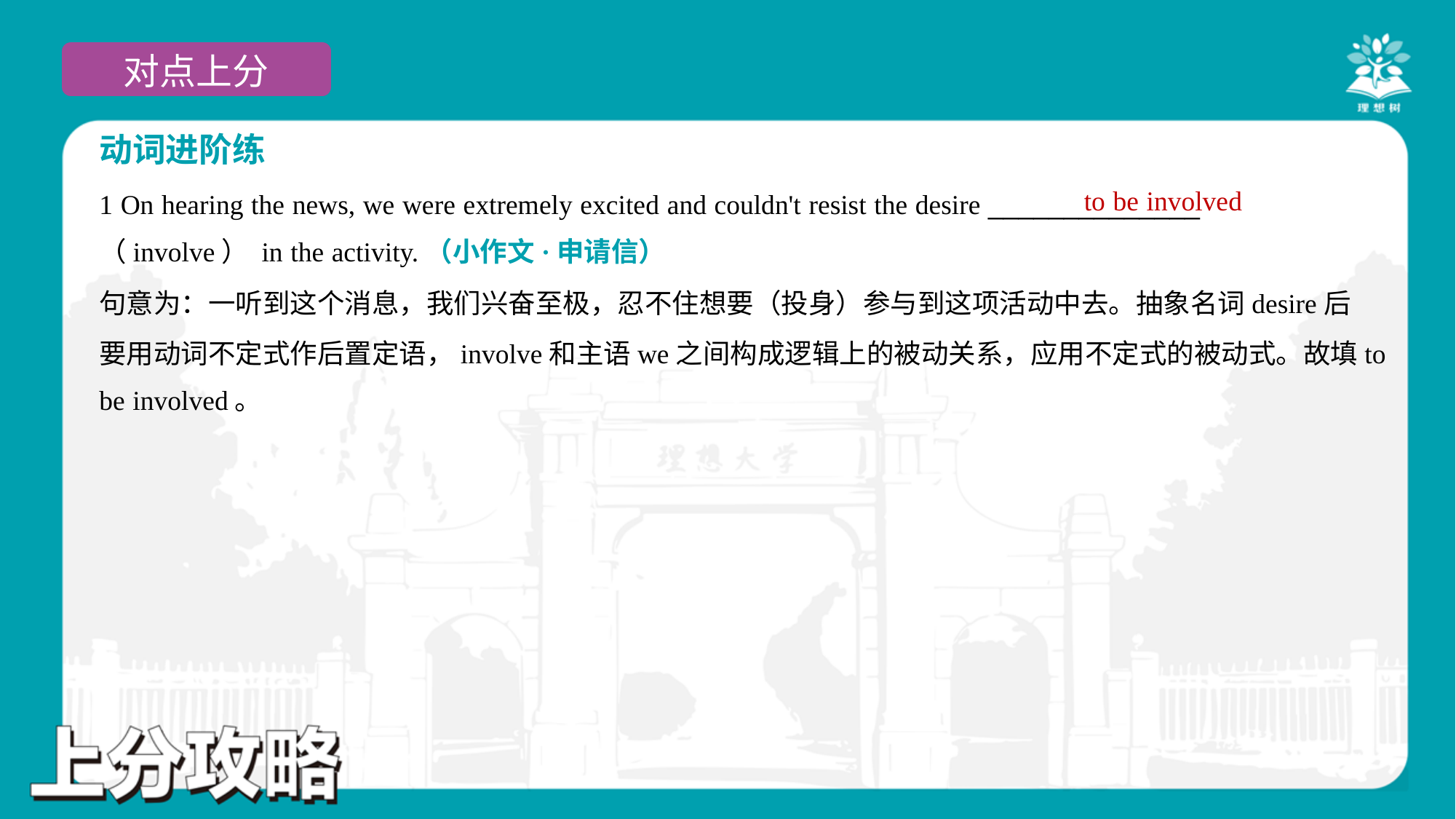

动词进阶练
to be involved
1 On hearing the news, we were extremely excited and couldn't resist the desire ______________
（involve） in the activity.（小作文·申请信）
句意为：一听到这个消息，我们兴奋至极，忍不住想要（投身）参与到这项活动中去。抽象名词desire后
要用动词不定式作后置定语，involve和主语we之间构成逻辑上的被动关系，应用不定式的被动式。故填to
be involved。